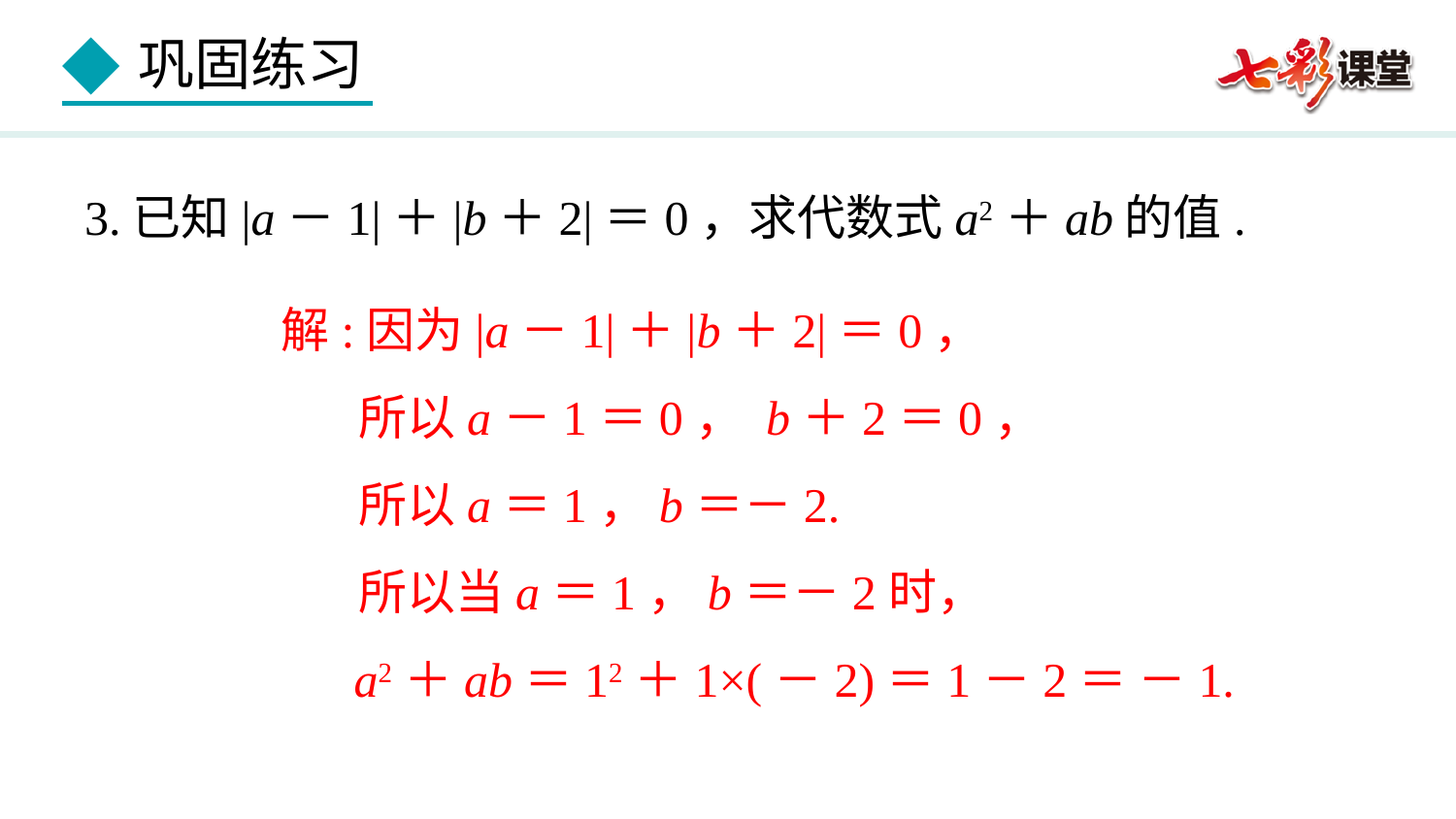

3.已知|a－1|＋|b＋2|＝0，求代数式a2＋ab的值.
解:因为|a－1|＋|b＋2|＝0，
      所以a－1＝0， b＋2＝0，
      所以a＝1，b＝－2.
      所以当a＝1，b＝－2时，
      a2＋ab＝12＋1×(－2)＝1－2＝ －1.